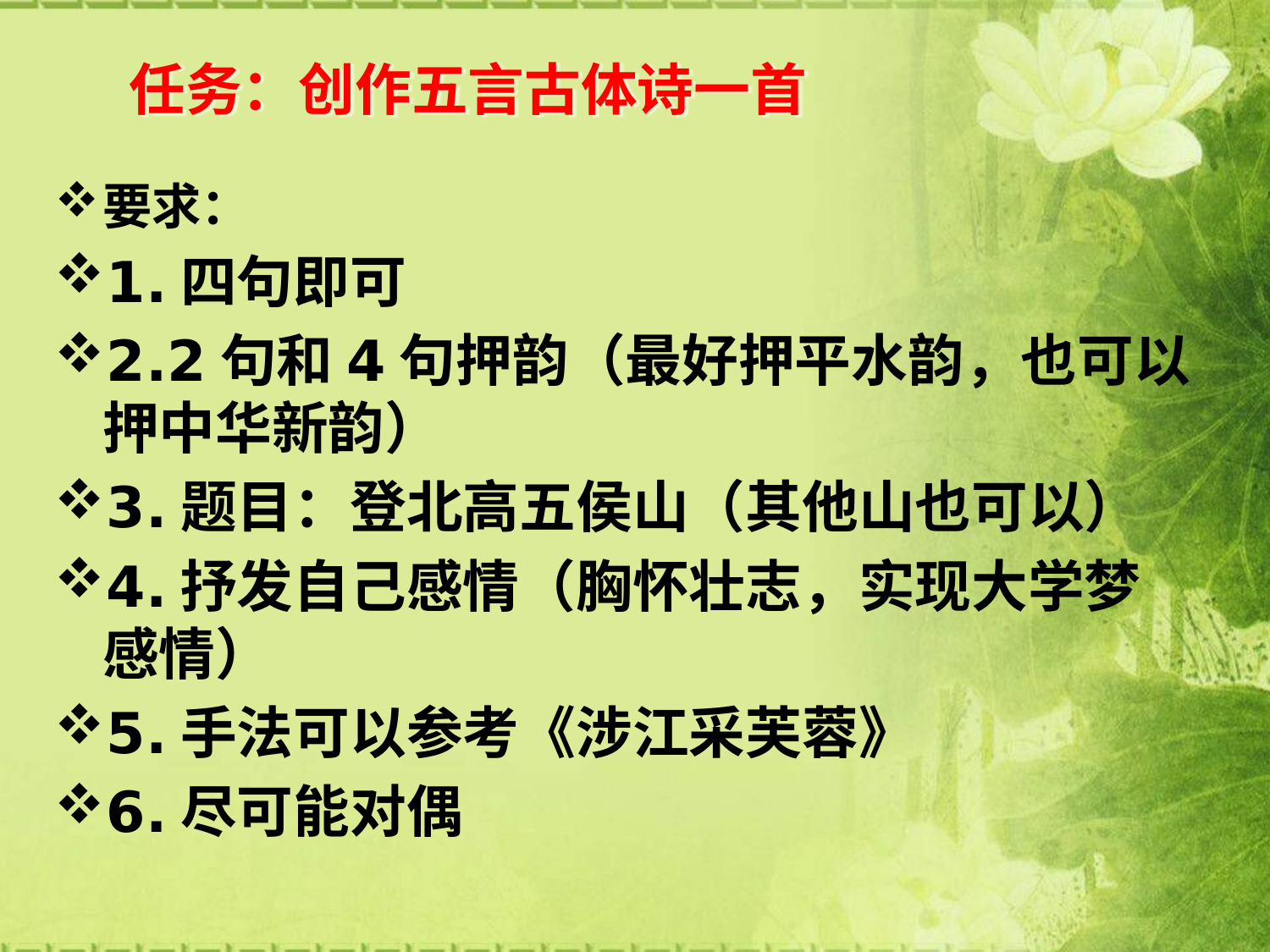

# 任务：创作五言古体诗一首
要求：
1.四句即可
2.2句和4句押韵（最好押平水韵，也可以押中华新韵）
3.题目：登北高五侯山（其他山也可以）
4.抒发自己感情（胸怀壮志，实现大学梦感情）
5.手法可以参考《涉江采芙蓉》
6.尽可能对偶